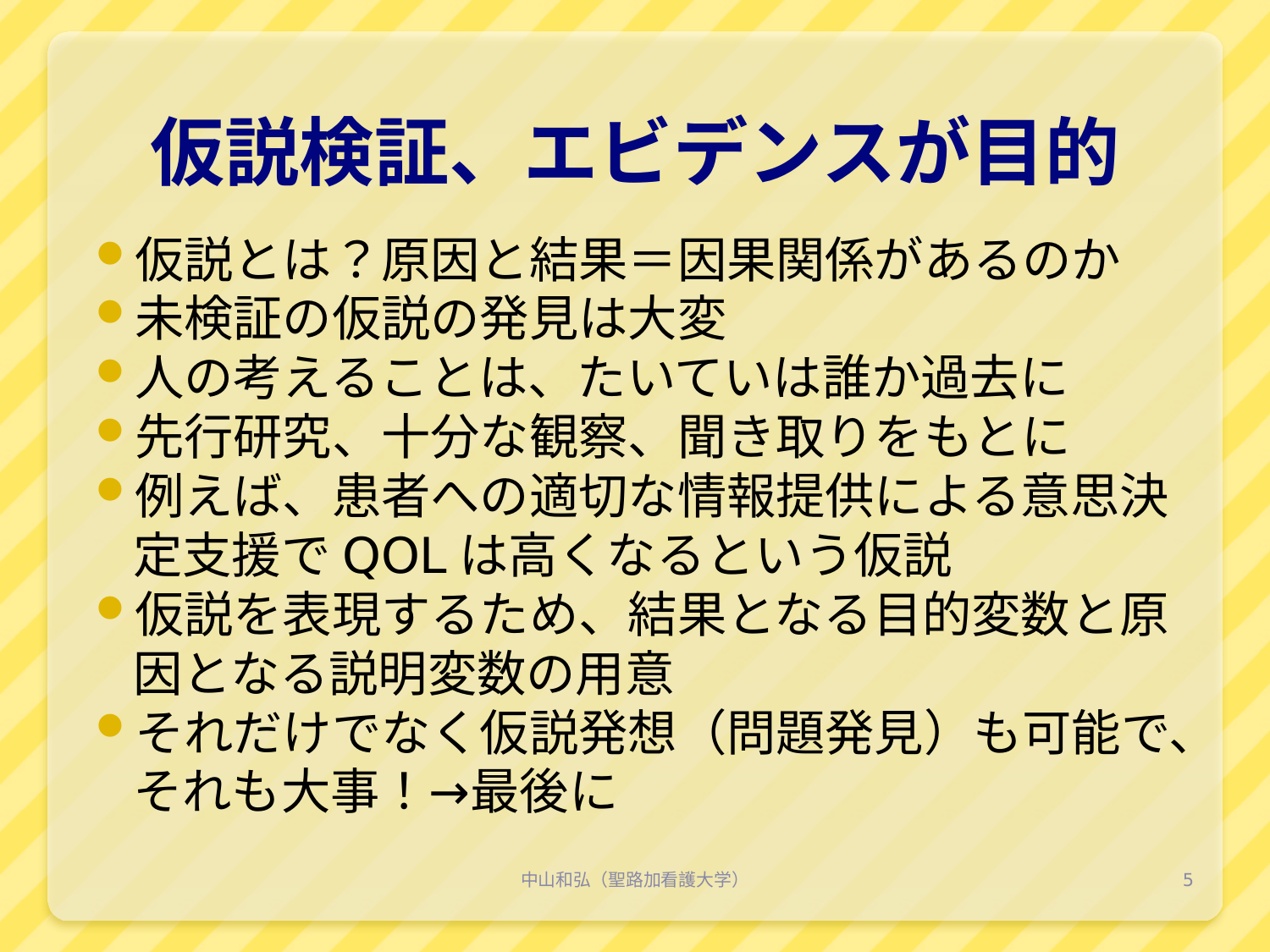

# 仮説検証、エビデンスが目的
仮説とは？原因と結果＝因果関係があるのか
未検証の仮説の発見は大変
人の考えることは、たいていは誰か過去に
先行研究、十分な観察、聞き取りをもとに
例えば、患者への適切な情報提供による意思決定支援でQOLは高くなるという仮説
仮説を表現するため、結果となる目的変数と原因となる説明変数の用意
それだけでなく仮説発想（問題発見）も可能で、それも大事！→最後に

中山和弘（聖路加看護大学）
5